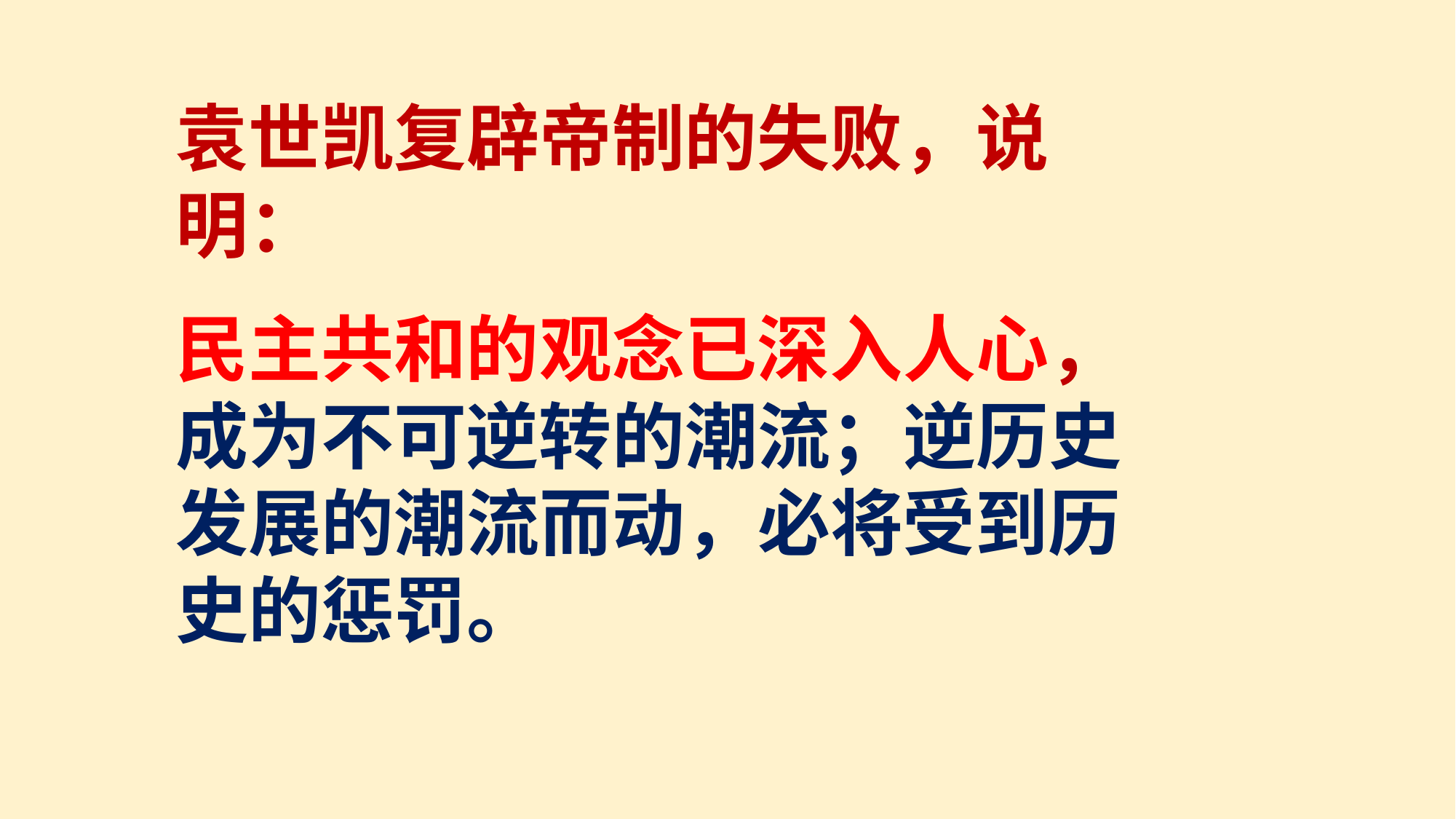

袁世凯复辟帝制的失败，说明：
民主共和的观念已深入人心，成为不可逆转的潮流；逆历史发展的潮流而动，必将受到历史的惩罚。